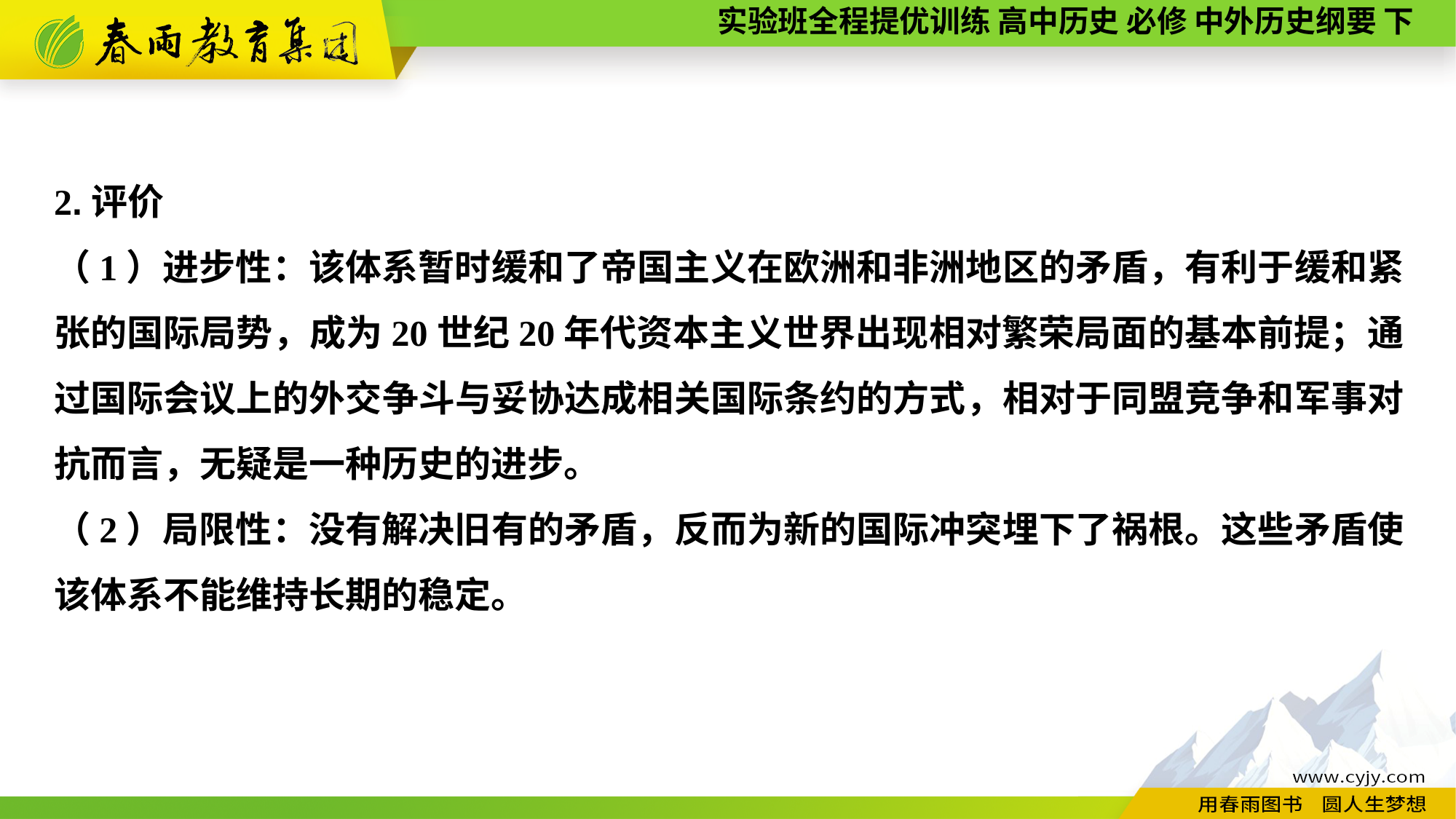

2.评价
（1）进步性：该体系暂时缓和了帝国主义在欧洲和非洲地区的矛盾，有利于缓和紧张的国际局势，成为20世纪20年代资本主义世界出现相对繁荣局面的基本前提；通过国际会议上的外交争斗与妥协达成相关国际条约的方式，相对于同盟竞争和军事对抗而言，无疑是一种历史的进步。
（2）局限性：没有解决旧有的矛盾，反而为新的国际冲突埋下了祸根。这些矛盾使该体系不能维持长期的稳定。